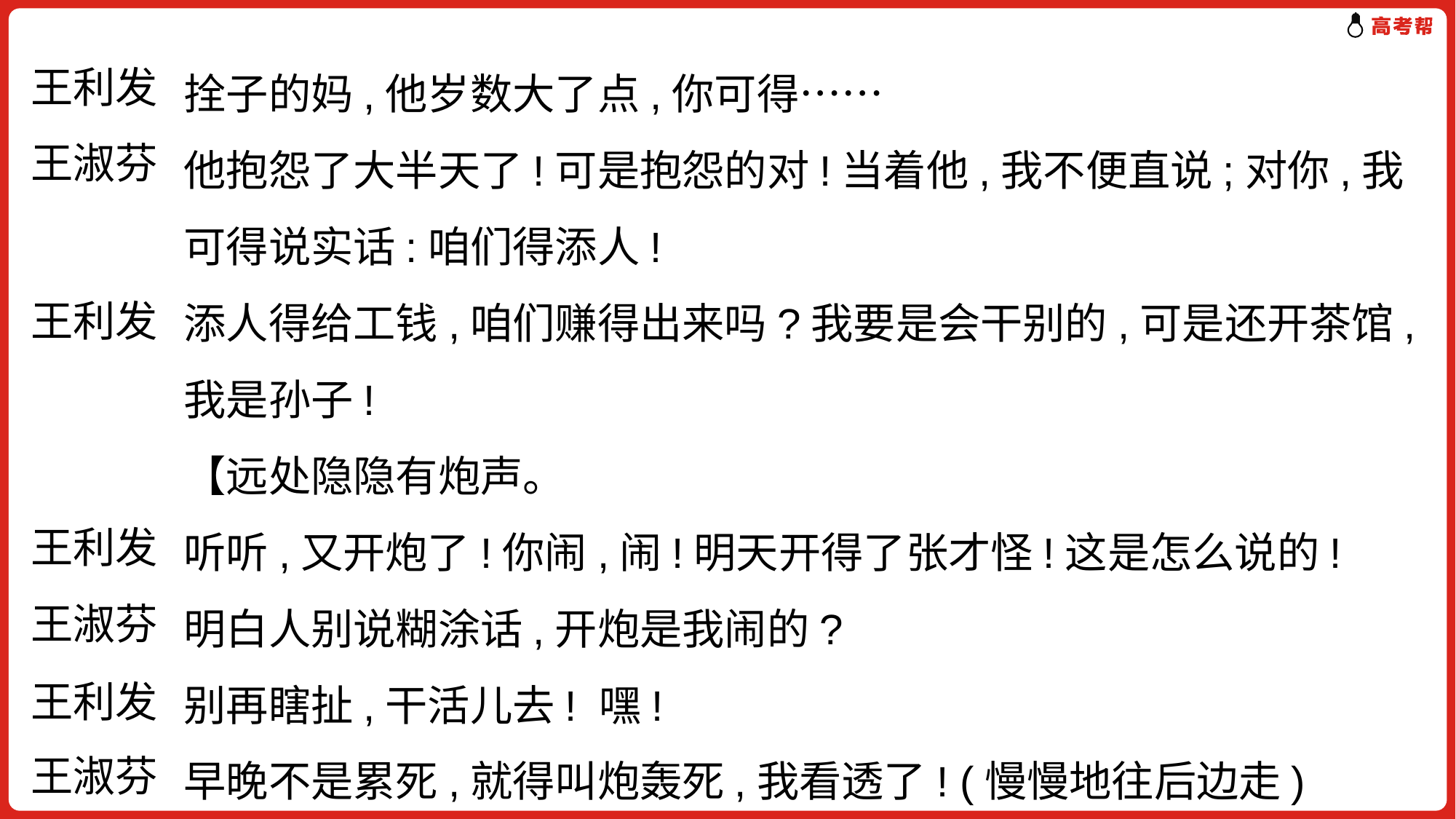

拴子的妈,他岁数大了点,你可得……
他抱怨了大半天了!可是抱怨的对!当着他,我不便直说;对你,我可得说实话:咱们得添人!
添人得给工钱,咱们赚得出来吗?我要是会干别的,可是还开茶馆,我是孙子!
【远处隐隐有炮声。
听听,又开炮了!你闹,闹!明天开得了张才怪!这是怎么说的!
明白人别说糊涂话,开炮是我闹的?
别再瞎扯,干活儿去! 嘿!
早晚不是累死,就得叫炮轰死,我看透了! (慢慢地往后边走)
王利发
王淑芬
王利发
王利发
王淑芬
王利发
王淑芬